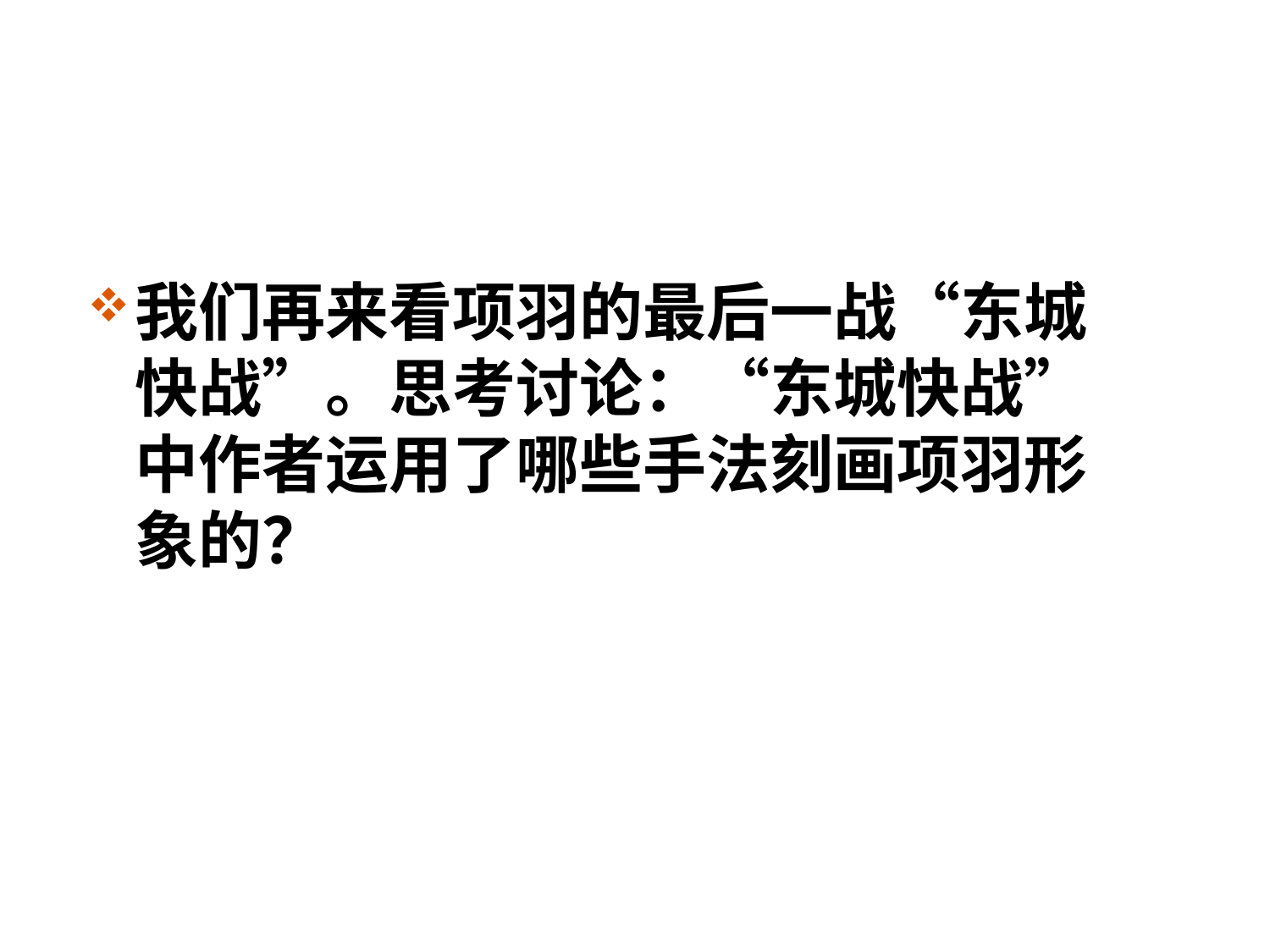

#
我们再来看项羽的最后一战“东城快战”。思考讨论：“东城快战”中作者运用了哪些手法刻画项羽形象的？